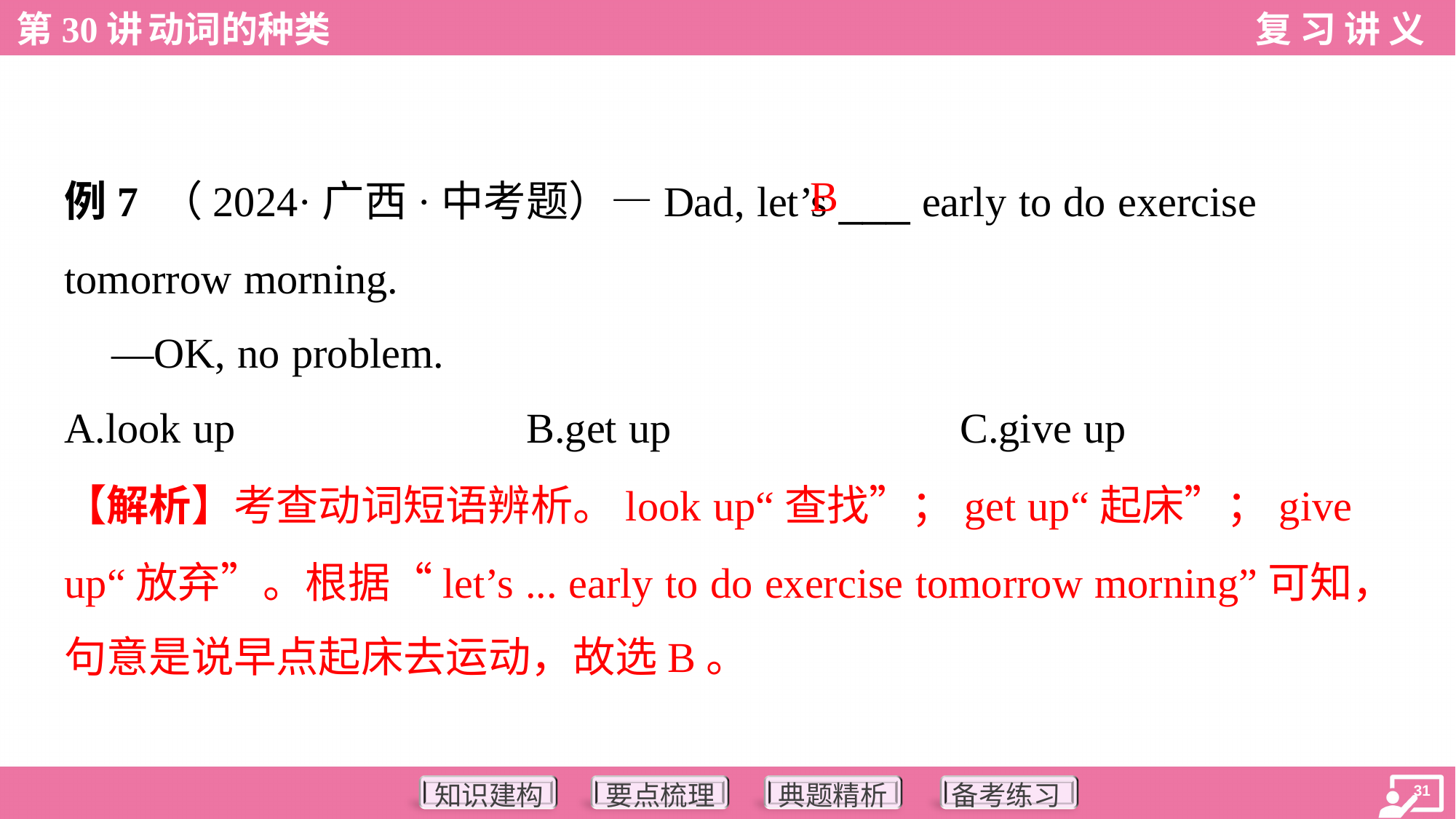

B
例7 （2024·广西·中考题）—Dad, let’s ___ early to do exercise
tomorrow morning.
    —OK, no problem.
A.look up	B.get up	C.give up
【解析】考查动词短语辨析。look up“查找”；get up“起床”；give
up“放弃”。根据“let’s ... early to do exercise tomorrow morning”可知，
句意是说早点起床去运动，故选B。